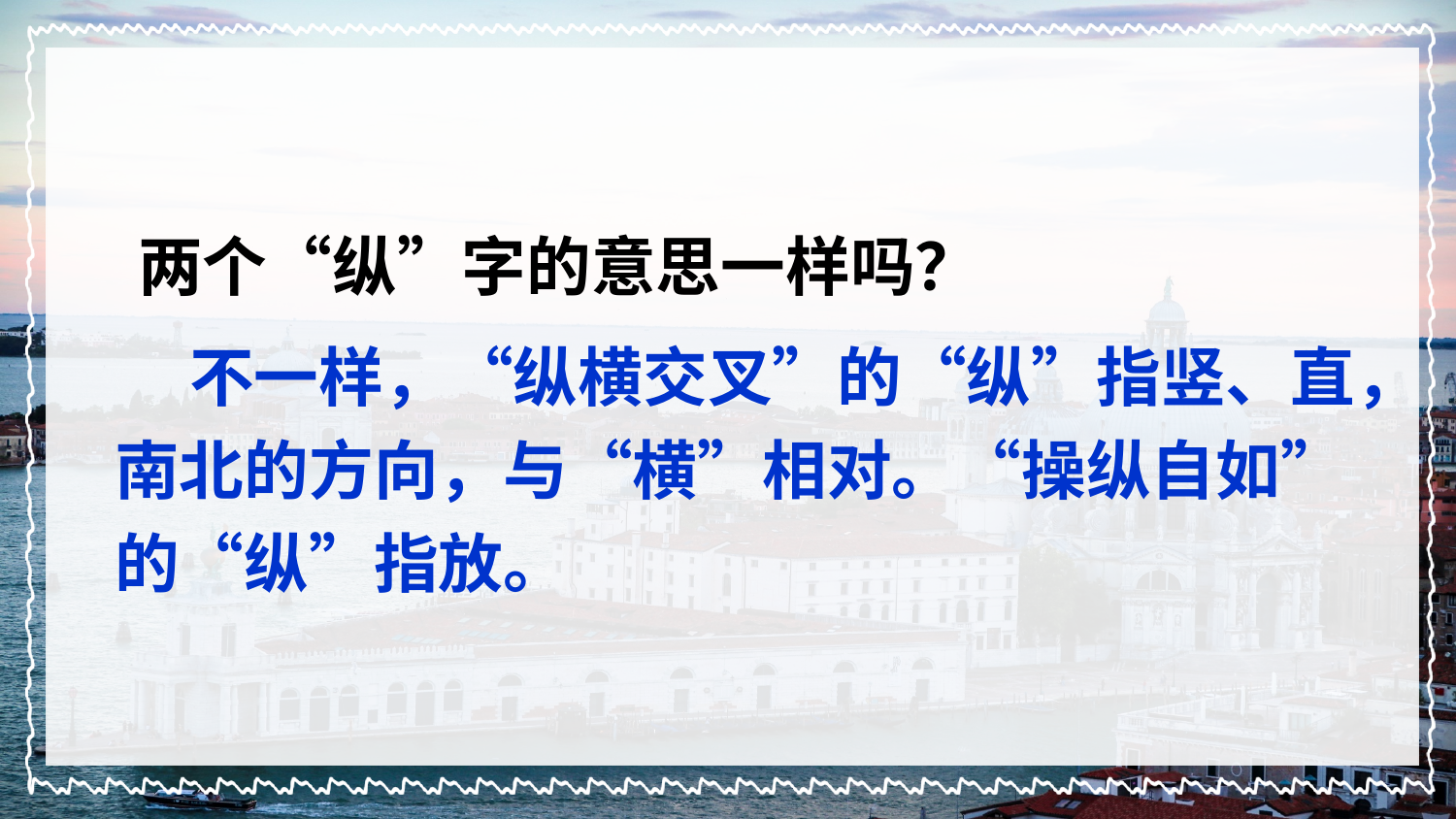

两个“纵”字的意思一样吗？
    不一样，“纵横交叉”的“纵”指竖、直，南北的方向，与“横”相对。“操纵自如”的“纵”指放。